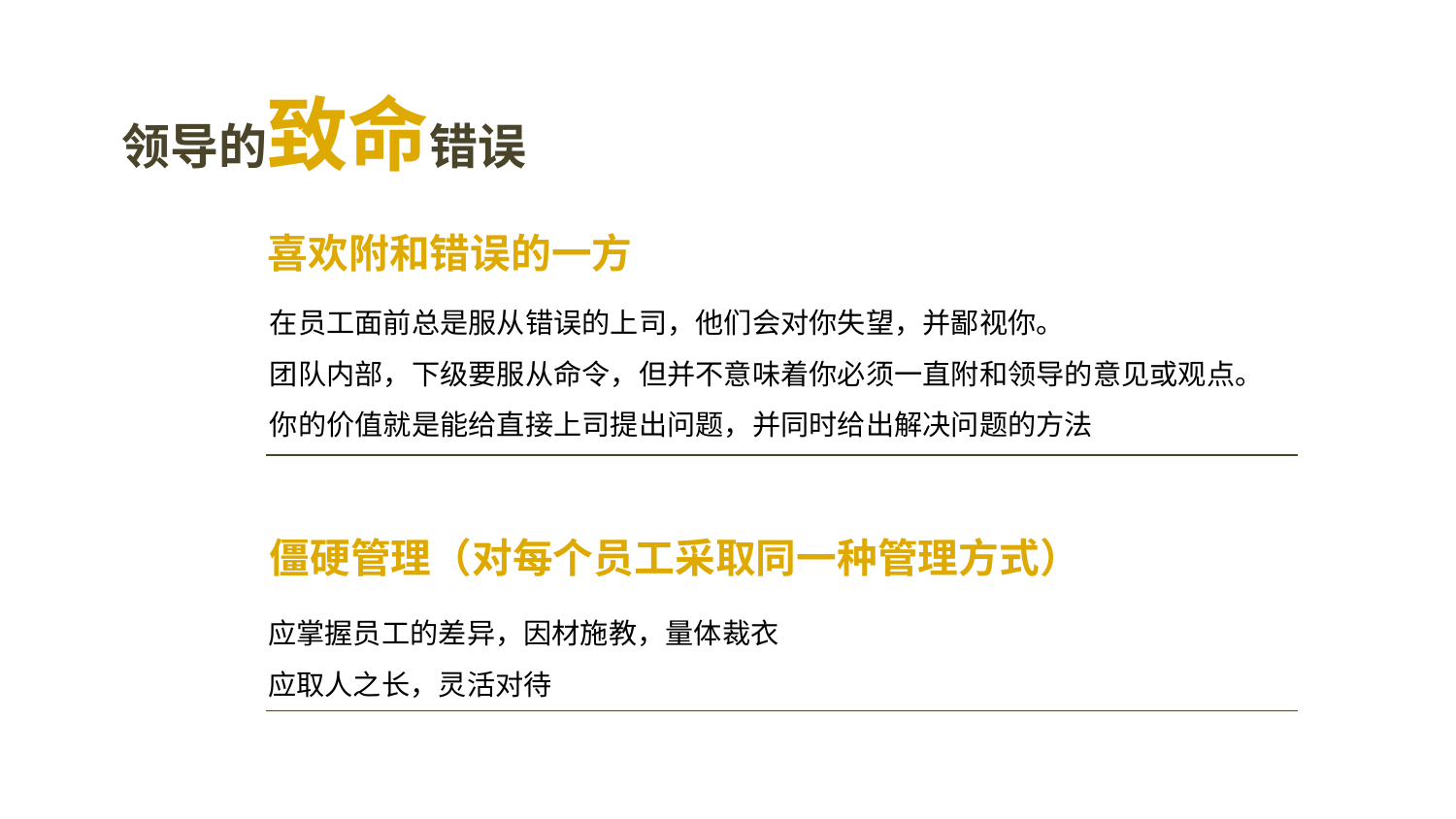

领导的致命错误
喜欢附和错误的一方
在员工面前总是服从错误的上司，他们会对你失望，并鄙视你。
团队内部，下级要服从命令，但并不意味着你必须一直附和领导的意见或观点。
你的价值就是能给直接上司提出问题，并同时给出解决问题的方法
僵硬管理（对每个员工采取同一种管理方式）
应掌握员工的差异，因材施教，量体裁衣
应取人之长，灵活对待